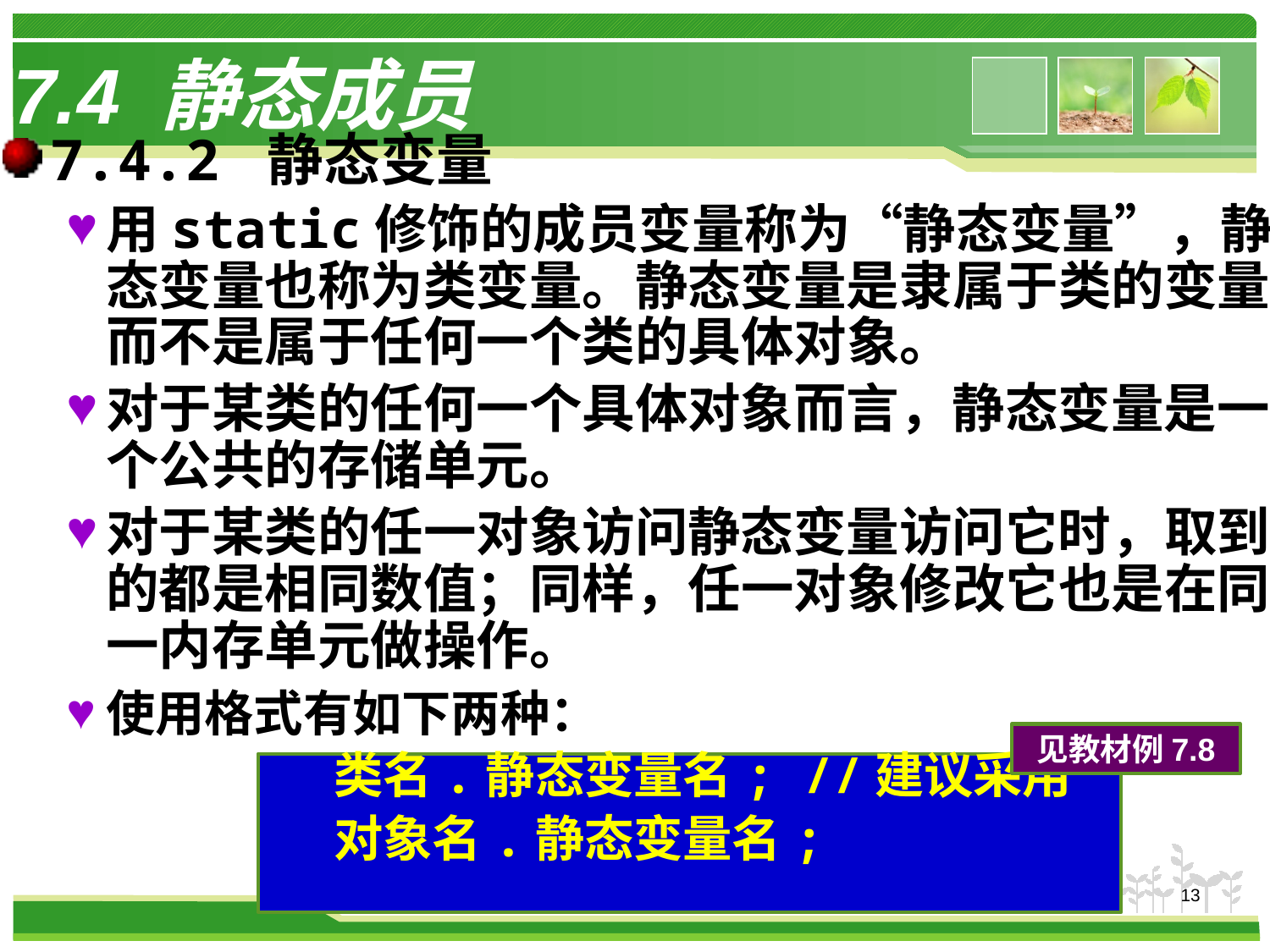

# 7.4 静态成员
7.4.2 静态变量
用static修饰的成员变量称为“静态变量”，静态变量也称为类变量。静态变量是隶属于类的变量，而不是属于任何一个类的具体对象。
对于某类的任何一个具体对象而言，静态变量是一个公共的存储单元。
对于某类的任一对象访问静态变量访问它时，取到的都是相同数值；同样，任一对象修改它也是在同一内存单元做操作。
使用格式有如下两种：

见教材例7.8
类名.静态变量名; //建议采用
对象名.静态变量名;

13